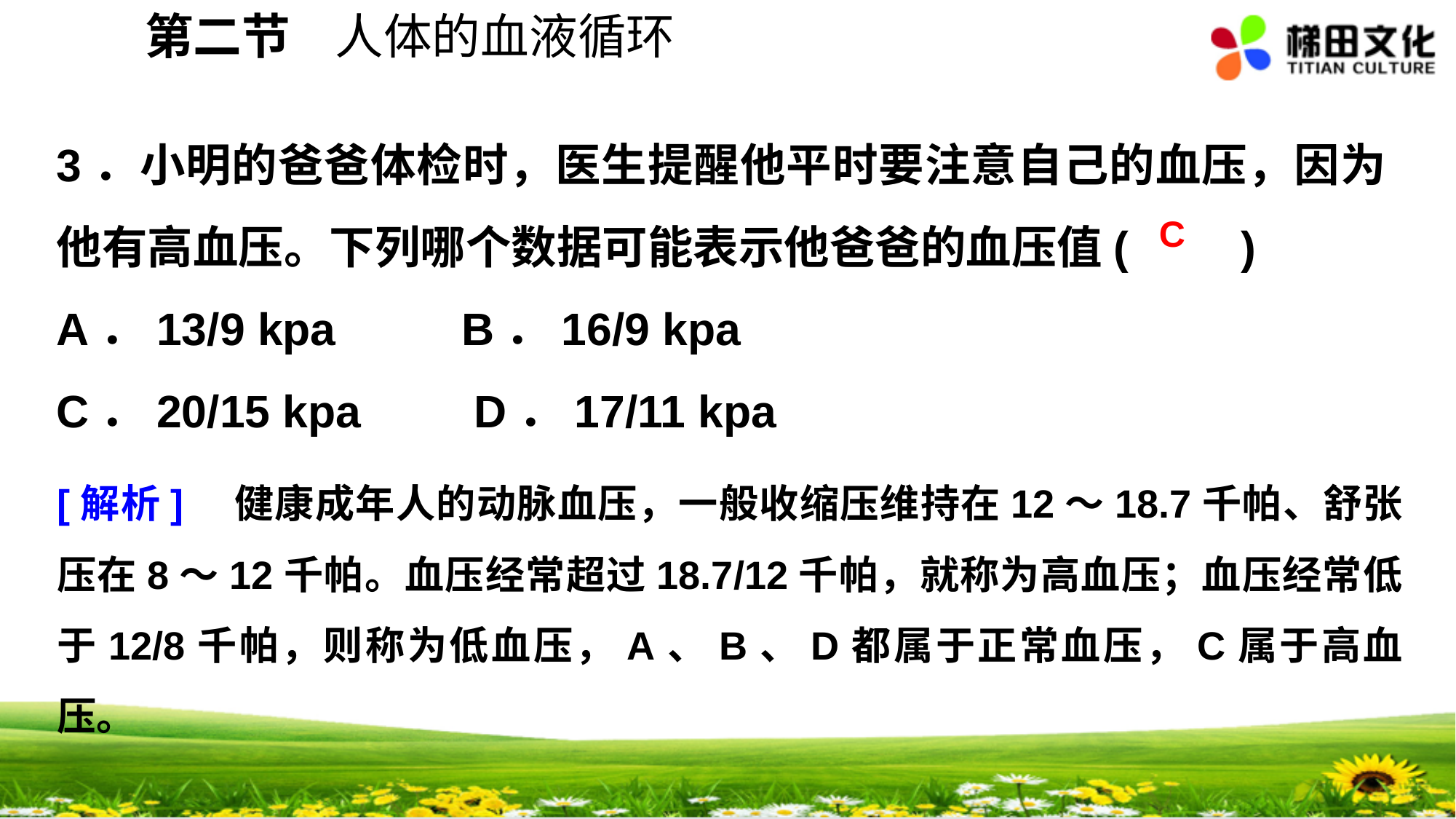

第二节    人体的血液循环
3．小明的爸爸体检时，医生提醒他平时要注意自己的血压，因为他有高血压。下列哪个数据可能表示他爸爸的血压值(　　)
A．13/9 kpa          B．16/9 kpa
C．20/15 kpa         D．17/11 kpa
C
[解析]　健康成年人的动脉血压，一般收缩压维持在12～18.7千帕、舒张压在8～12千帕。血压经常超过18.7/12千帕，就称为高血压；血压经常低于12/8千帕，则称为低血压，A、B、D都属于正常血压，C属于高血压。